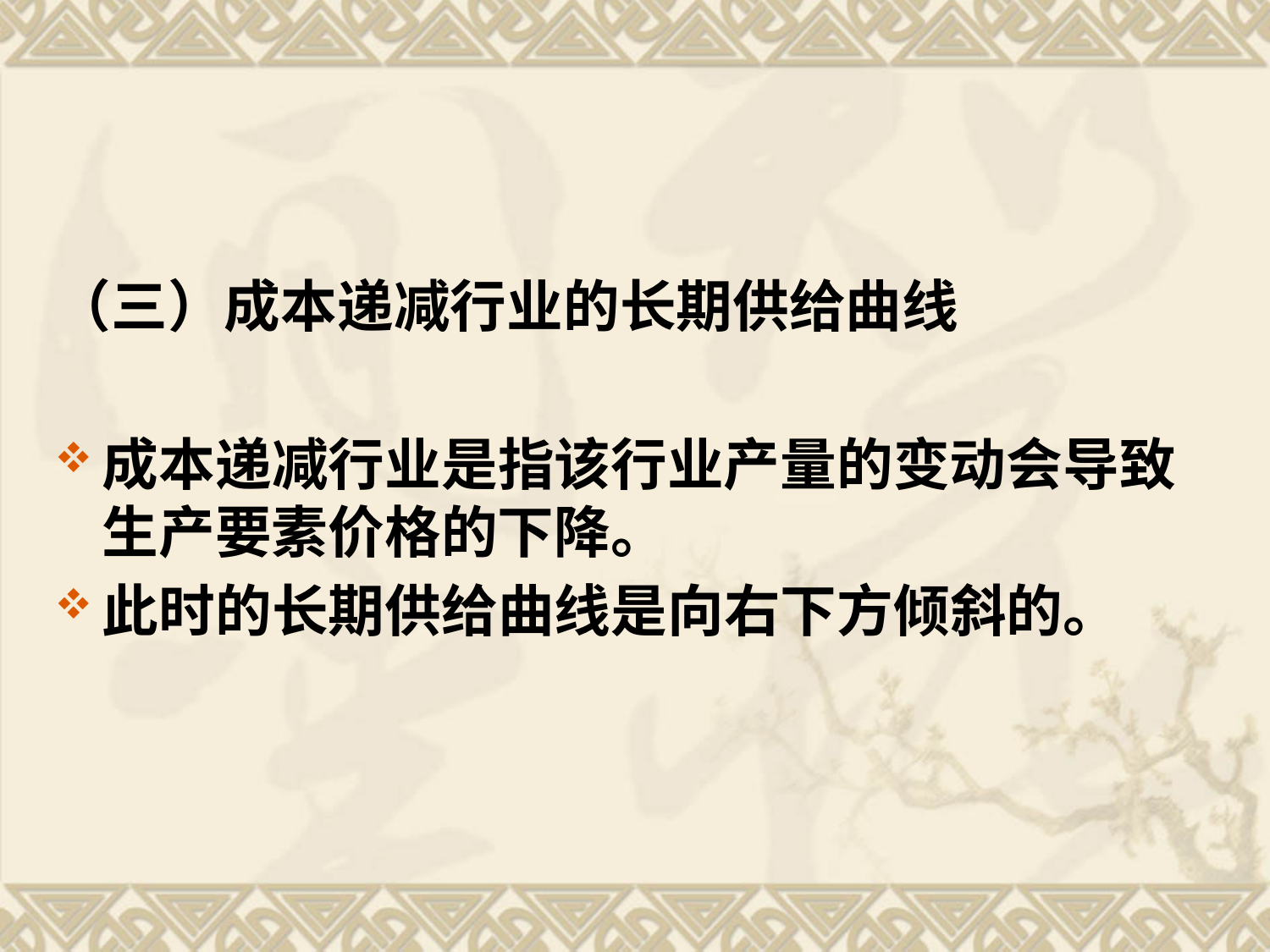

#
（三）成本递减行业的长期供给曲线

成本递减行业是指该行业产量的变动会导致生产要素价格的下降。
此时的长期供给曲线是向右下方倾斜的。